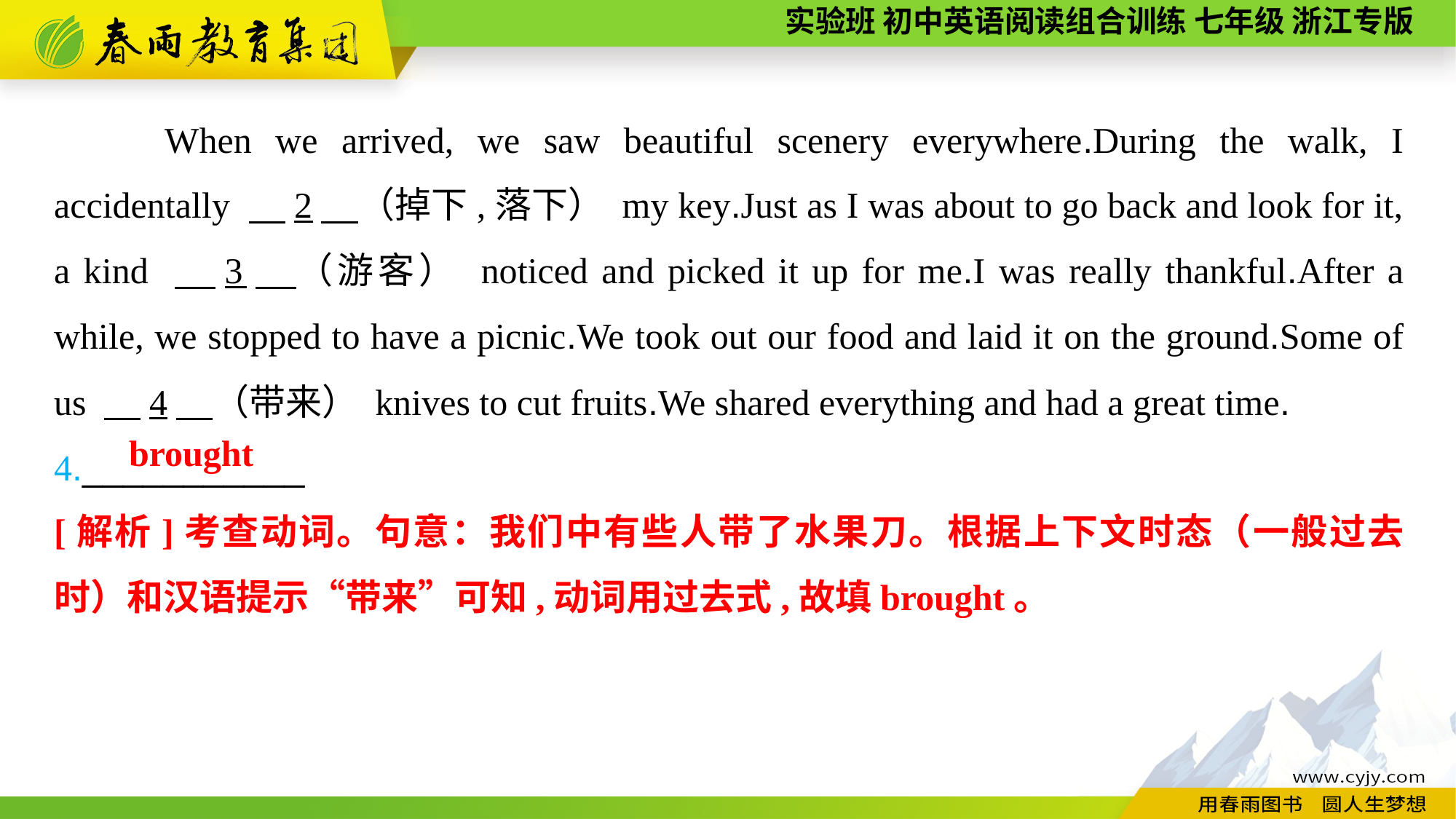

When we arrived, we saw beautiful scenery everywhere.During the walk, I accidentally 　2　（掉下,落下） my key.Just as I was about to go back and look for it, a kind 　3　（游客） noticed and picked it up for me.I was really thankful.After a while, we stopped to have a picnic.We took out our food and laid it on the ground.Some of us 　4　（带来） knives to cut fruits.We shared everything and had a great time.
4.___________
brought
[解析]考查动词。句意：我们中有些人带了水果刀。根据上下文时态（一般过去时）和汉语提示“带来”可知,动词用过去式,故填brought。